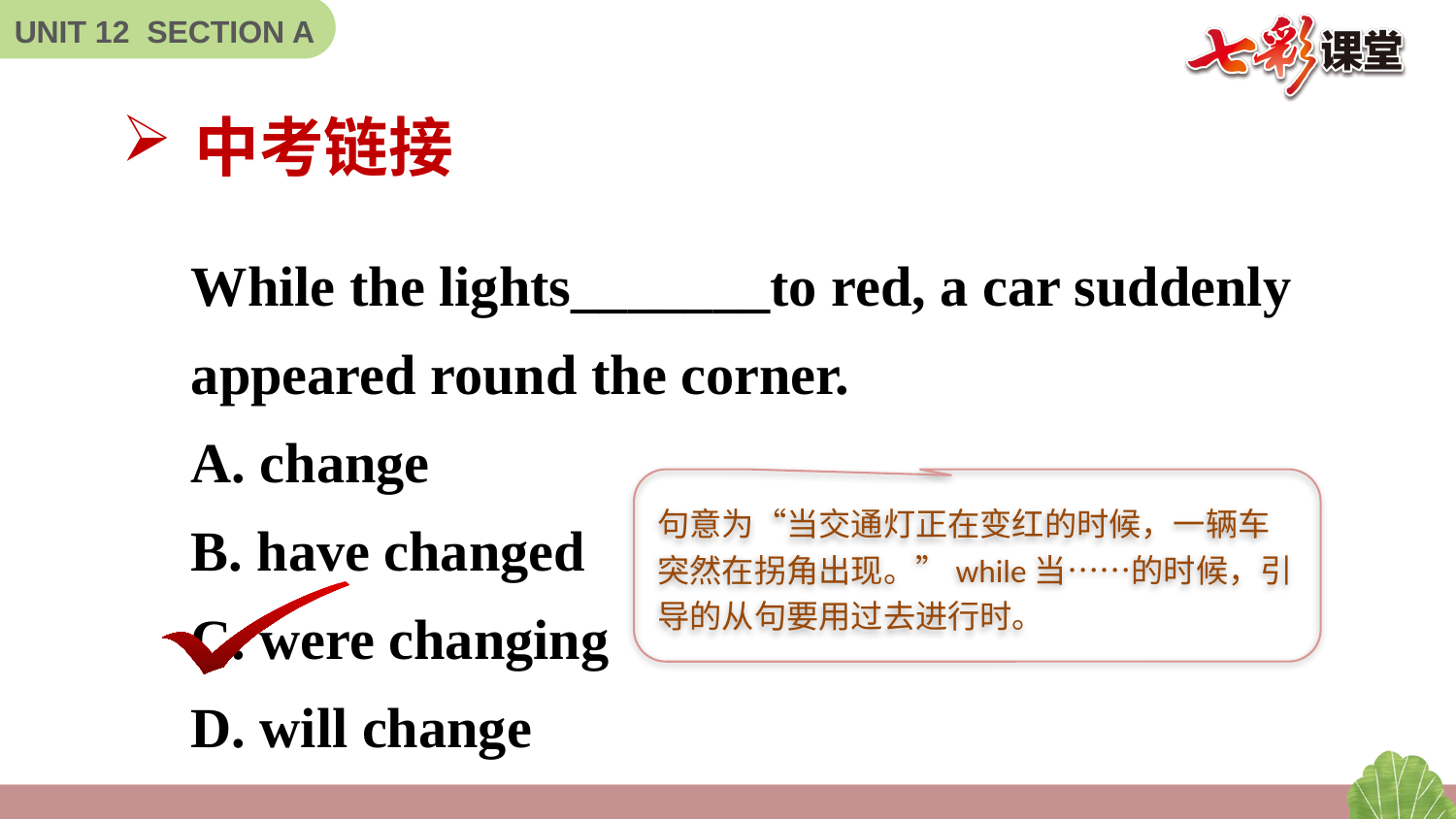

中考链接
While the lights_______to red, a car suddenly appeared round the corner.
A. change
B. have changed
C. were changing
D. will change
句意为“当交通灯正在变红的时候，一辆车突然在拐角出现。”while当……的时候，引导的从句要用过去进行时。